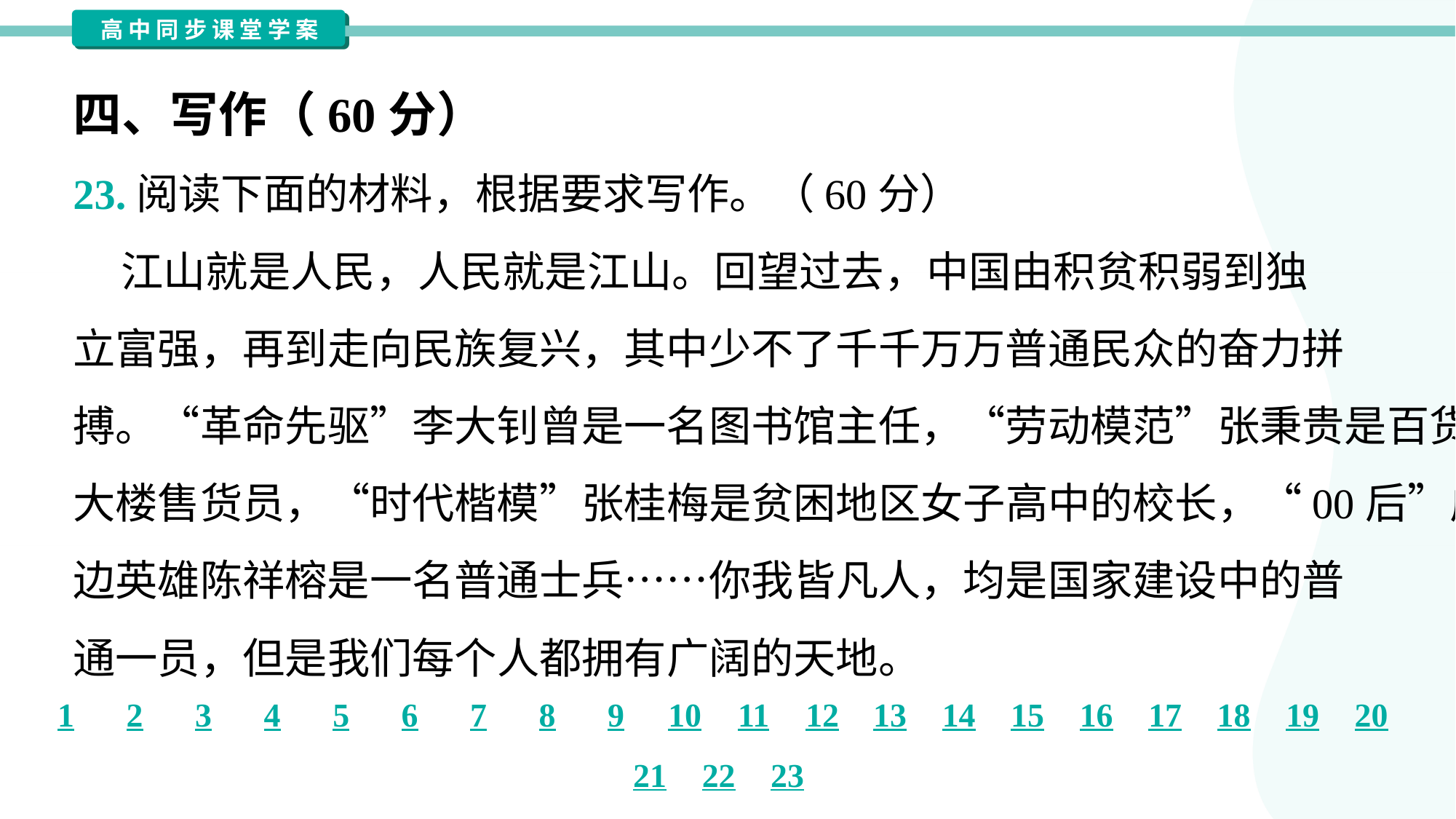

四、写作（60分）
23.阅读下面的材料，根据要求写作。（60分）
    江山就是人民，人民就是江山。回望过去，中国由积贫积弱到独
立富强，再到走向民族复兴，其中少不了千千万万普通民众的奋力拼
搏。“革命先驱”李大钊曾是一名图书馆主任，“劳动模范”张秉贵是百货
大楼售货员，“时代楷模”张桂梅是贫困地区女子高中的校长，“00后”戍
边英雄陈祥榕是一名普通士兵……你我皆凡人，均是国家建设中的普
通一员，但是我们每个人都拥有广阔的天地。